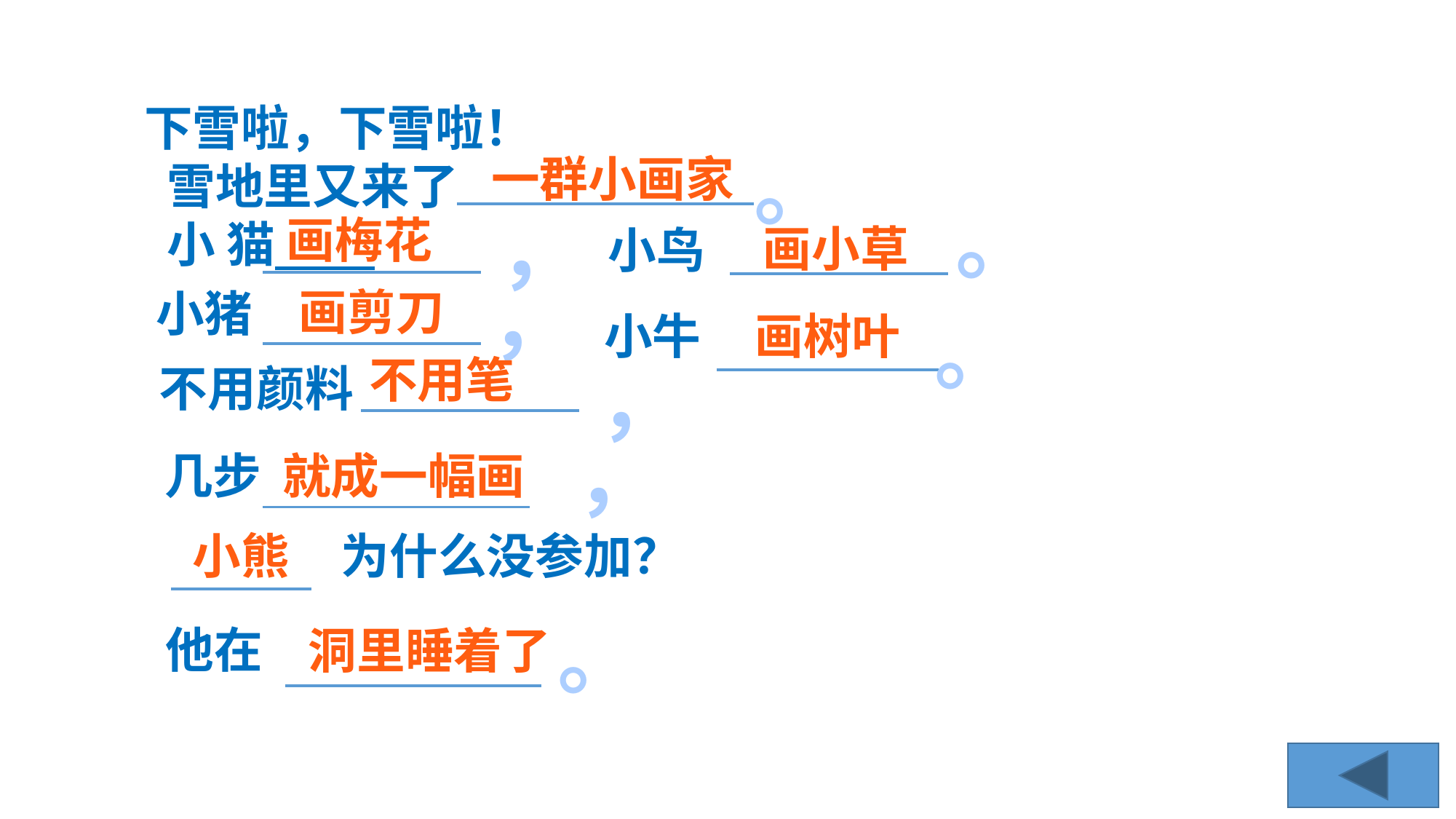

。

下雪啦，下雪啦！
 雪地里又来了
 小 猫
。
一群小画家
，

。

画梅花
画小草
小鸟
，
画剪刀
小猪
小牛
画树叶
不用笔
，
不用颜料
，
几步
就成一幅画
小熊
为什么没参加？
。

他在
 洞里睡着了